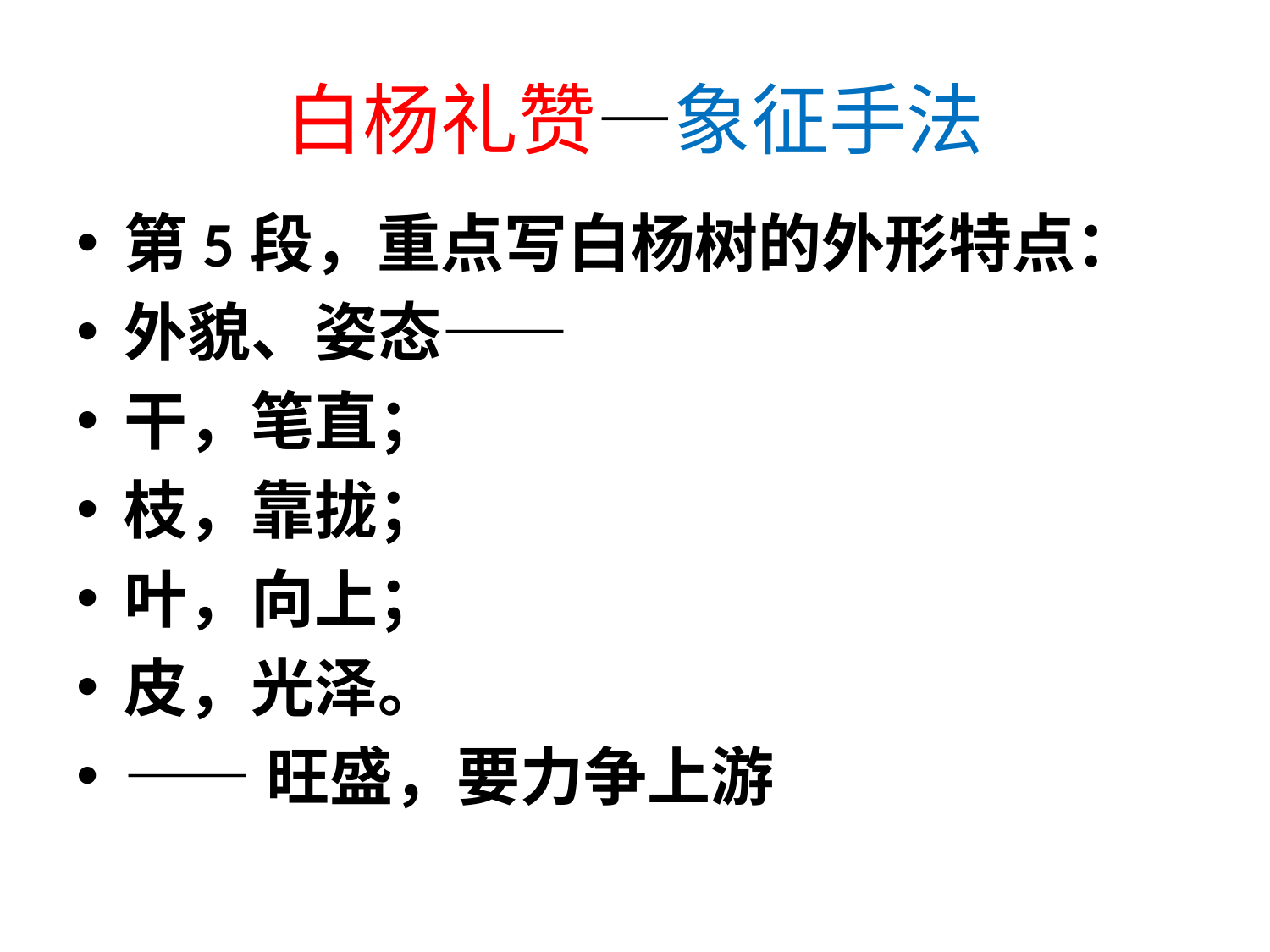

# 白杨礼赞—象征手法
第5段，重点写白杨树的外形特点：
外貌、姿态——
干，笔直；
枝，靠拢；
叶，向上；
皮，光泽。
——旺盛，要力争上游